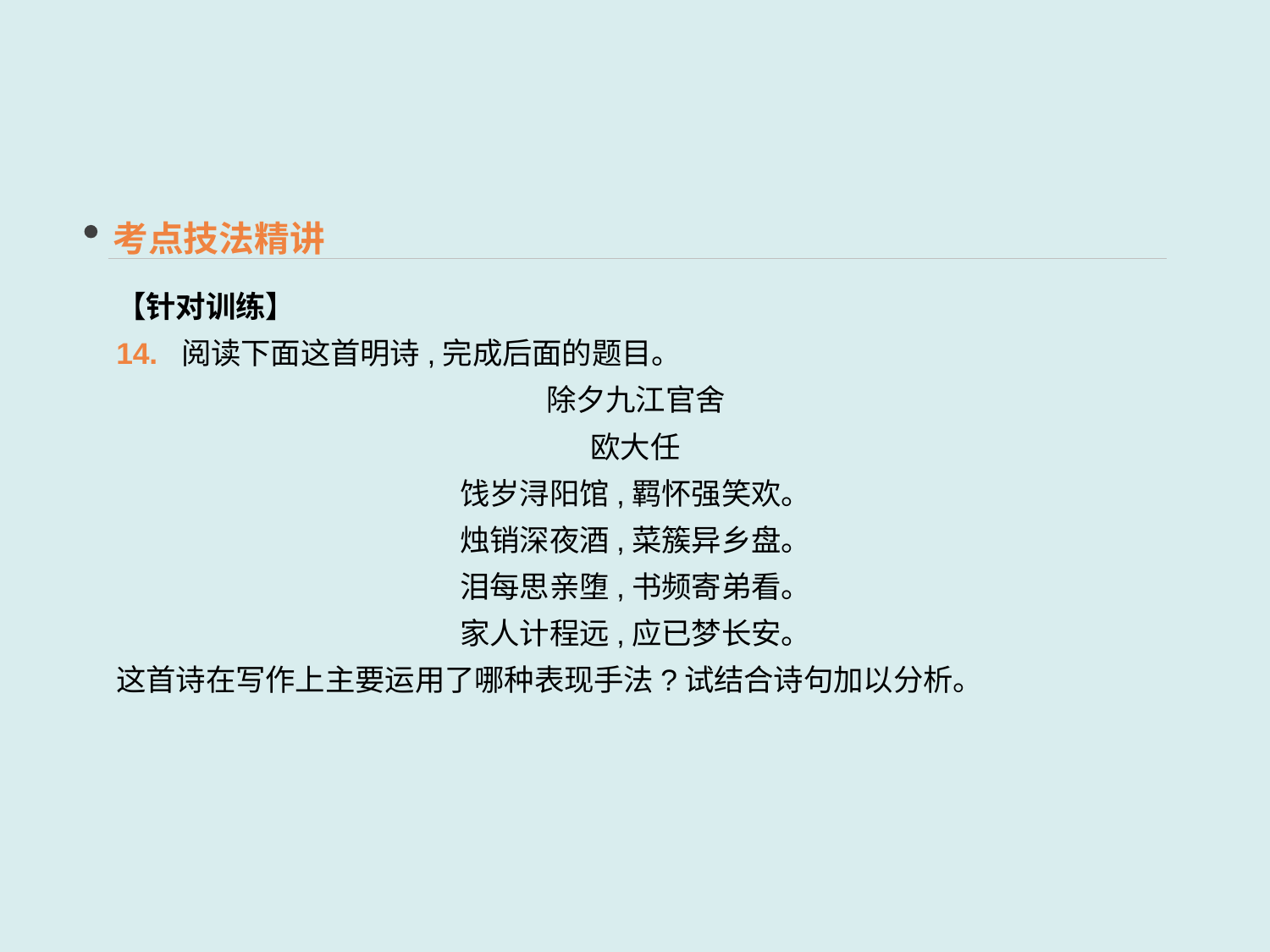

考点技法精讲

【针对训练】
14.  阅读下面这首明诗,完成后面的题目。
除夕九江官舍
欧大任
饯岁浔阳馆,羁怀强笑欢。
烛销深夜酒,菜簇异乡盘。
泪每思亲堕,书频寄弟看。
家人计程远,应已梦长安。
这首诗在写作上主要运用了哪种表现手法?试结合诗句加以分析。